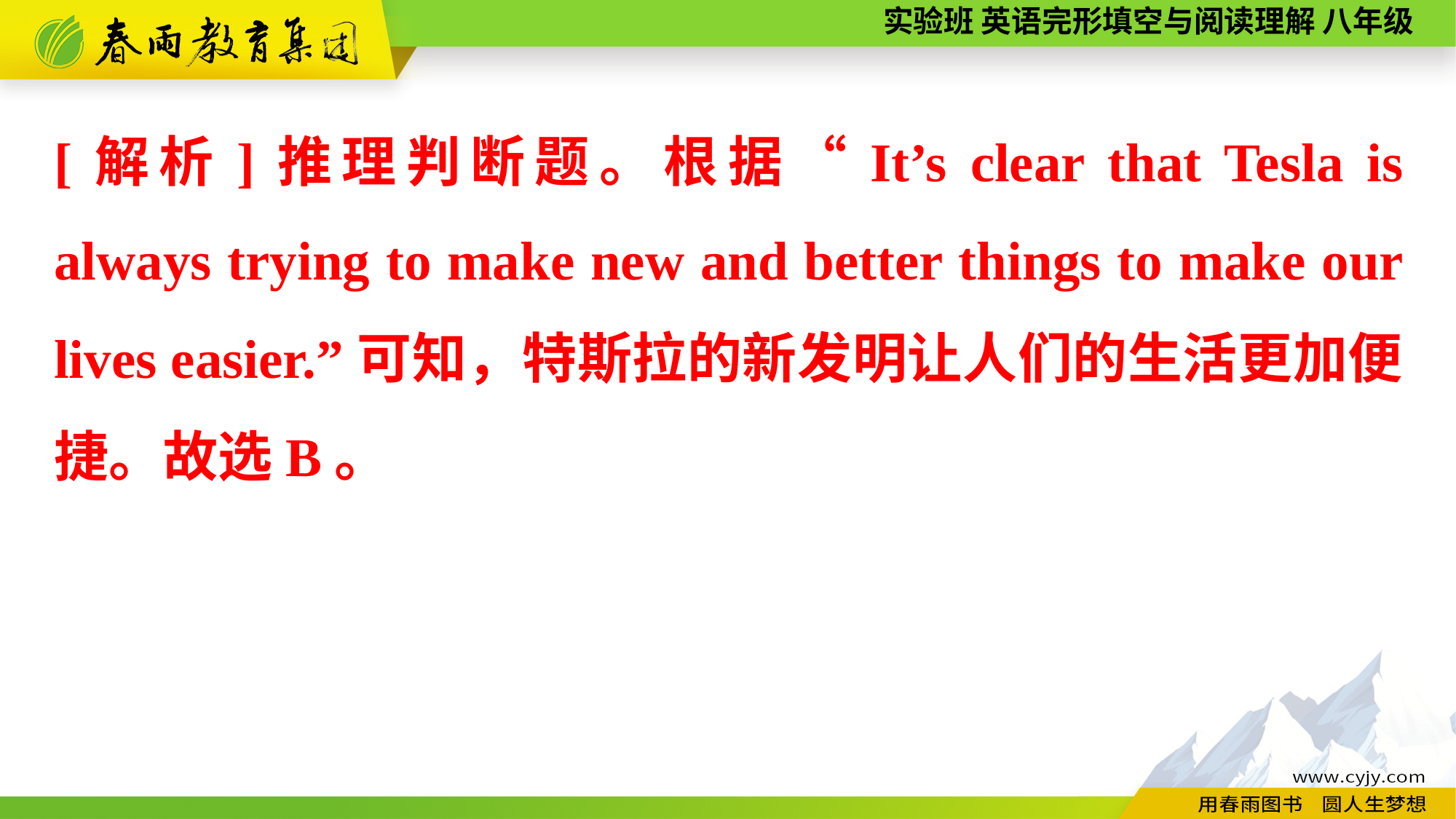

[解析]推理判断题。根据“It’s clear that Tesla is always trying to make new and better things to make our lives easier.”可知，特斯拉的新发明让人们的生活更加便捷。故选B。